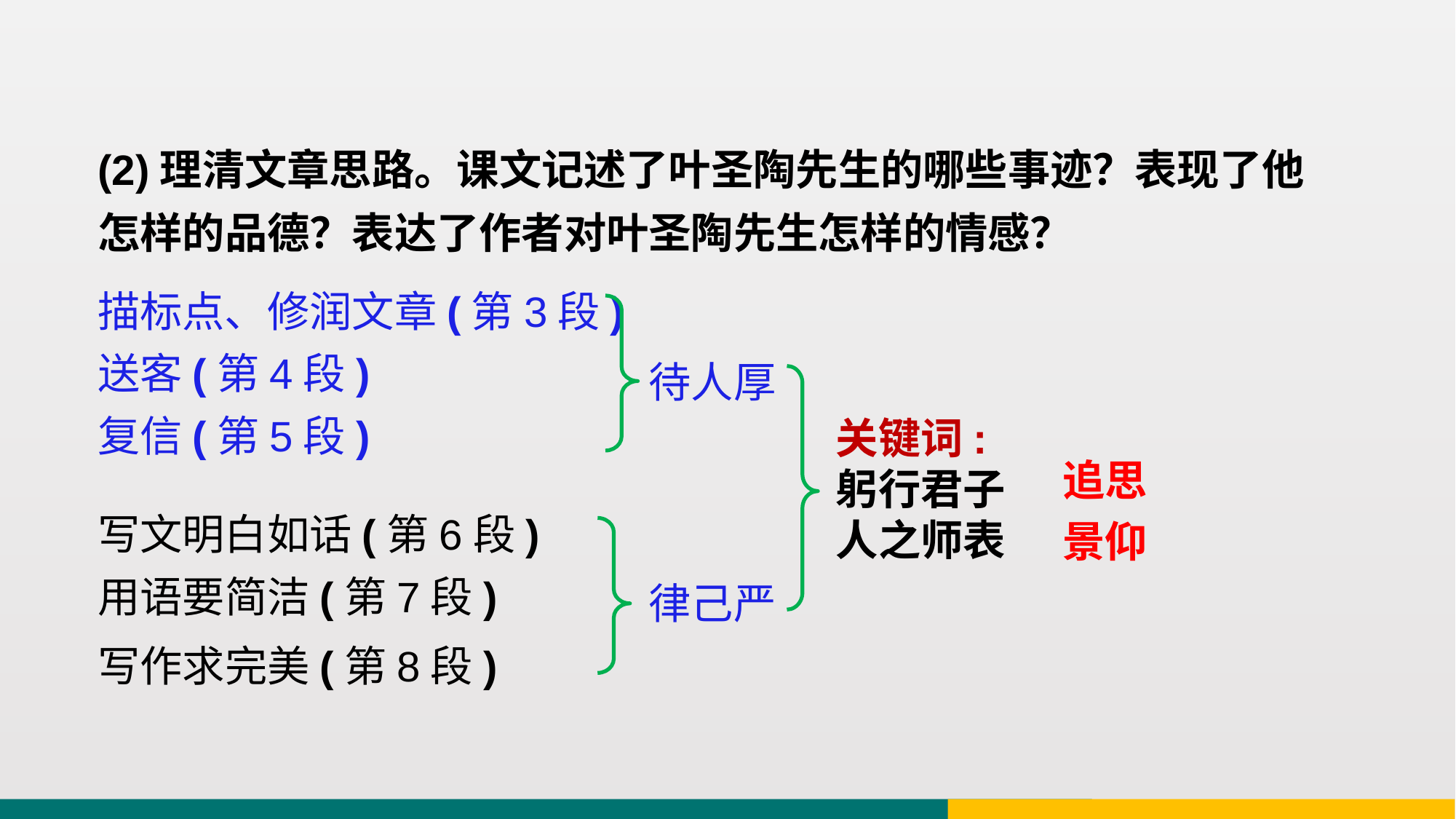

(2)理清文章思路。课文记述了叶圣陶先生的哪些事迹？表现了他怎样的品德？表达了作者对叶圣陶先生怎样的情感？
描标点、修润文章(第3段)

送客(第4段)
待人厚

复信(第5段)
关键词:
躬行君子
人之师表
追思景仰
写文明白如话(第6段)

用语要简洁(第7段)
律己严
写作求完美(第8段)